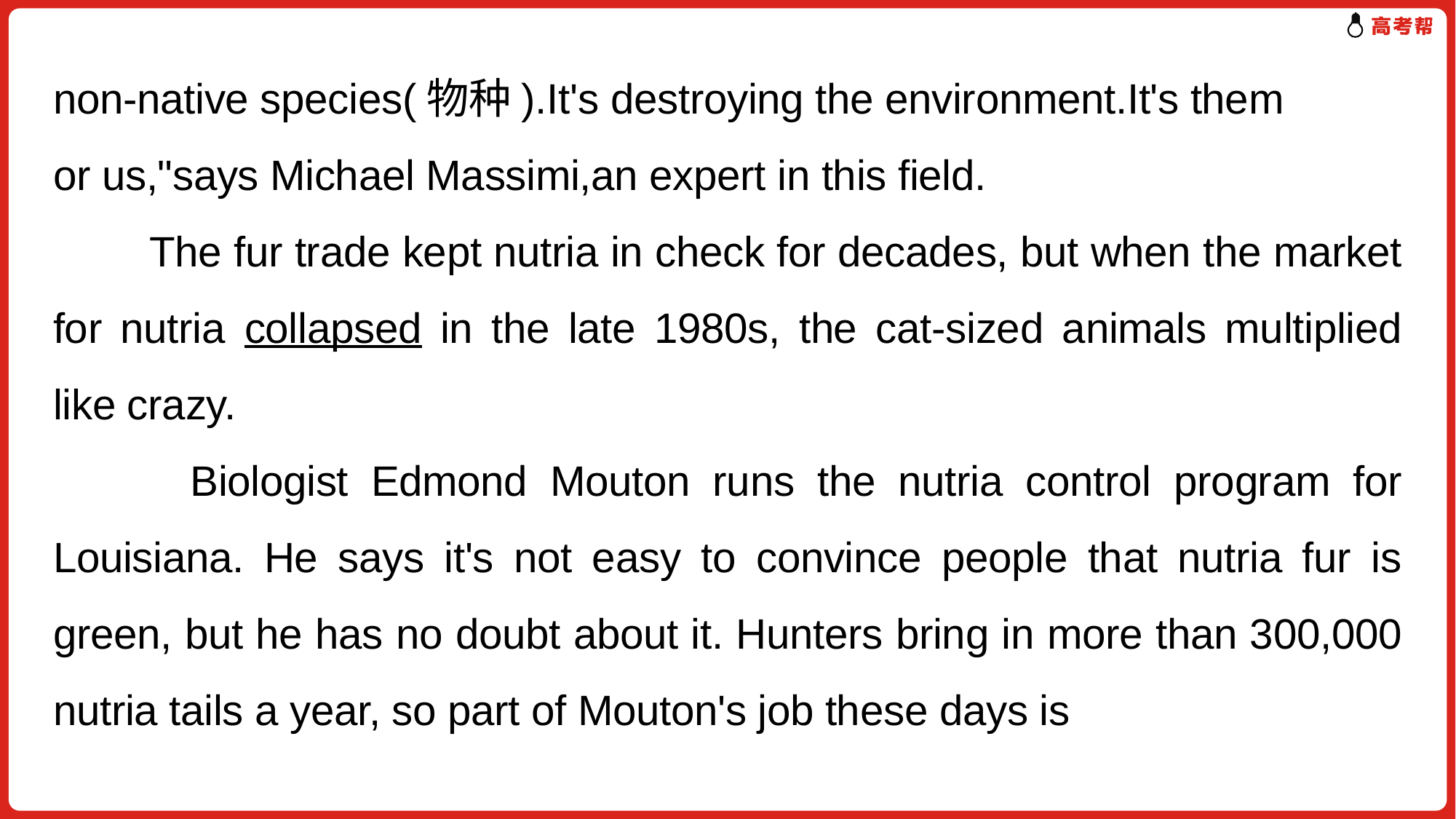

non-native species(物种).It's destroying the environment.It's them
or us,"says Michael Massimi,an expert in this field.
　　The fur trade kept nutria in check for decades, but when the market for nutria collapsed in the late 1980s, the cat-sized animals multiplied like crazy.
      Biologist Edmond Mouton runs the nutria control program for Louisiana. He says it's not easy to convince people that nutria fur is green, but he has no doubt about it. Hunters bring in more than 300,000 nutria tails a year, so part of Mouton's job these days is